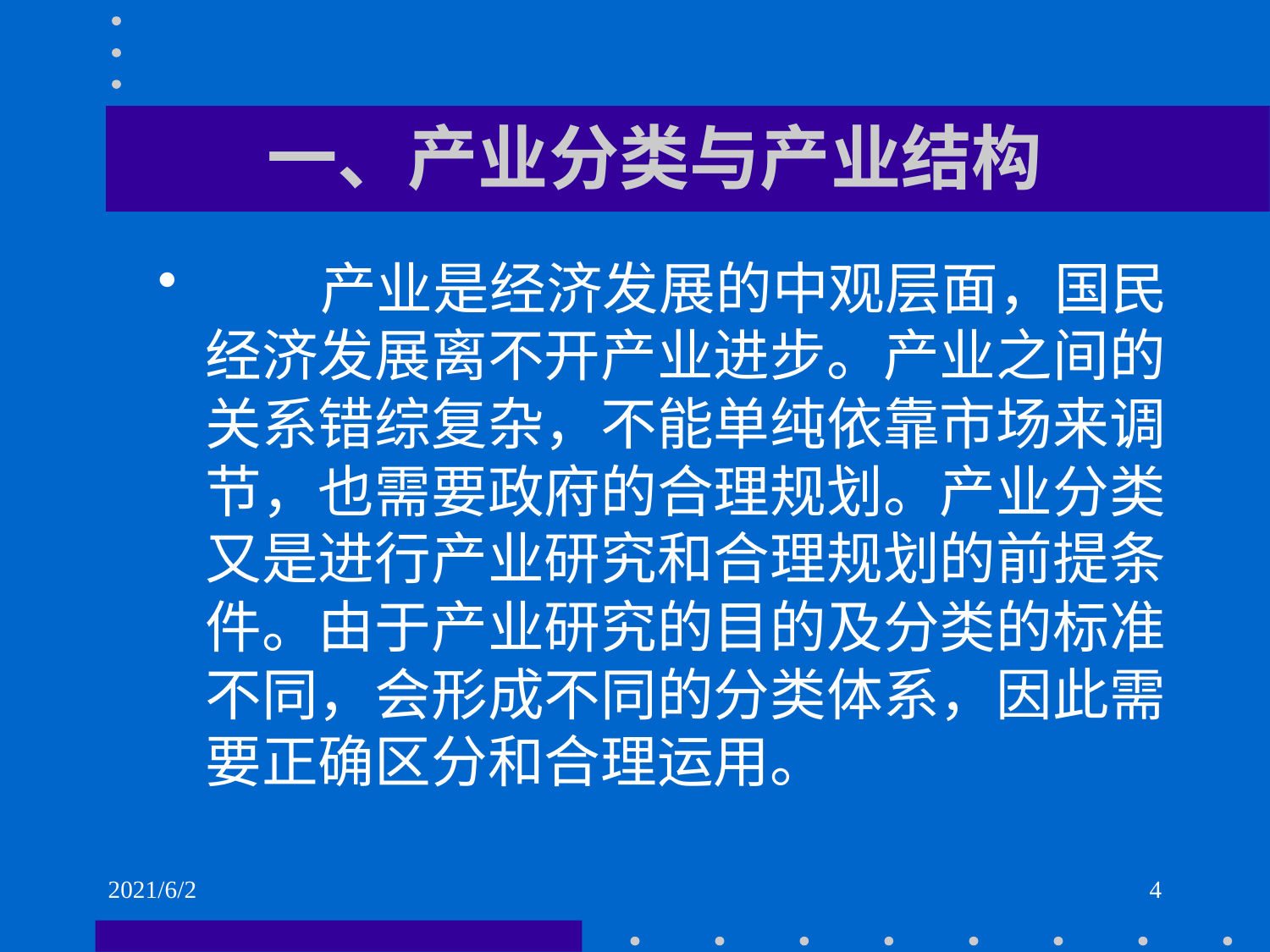

# 一、产业分类与产业结构
        产业是经济发展的中观层面，国民经济发展离不开产业进步。产业之间的关系错综复杂，不能单纯依靠市场来调节，也需要政府的合理规划。产业分类又是进行产业研究和合理规划的前提条件。由于产业研究的目的及分类的标准不同，会形成不同的分类体系，因此需要正确区分和合理运用。

2021/6/2
4